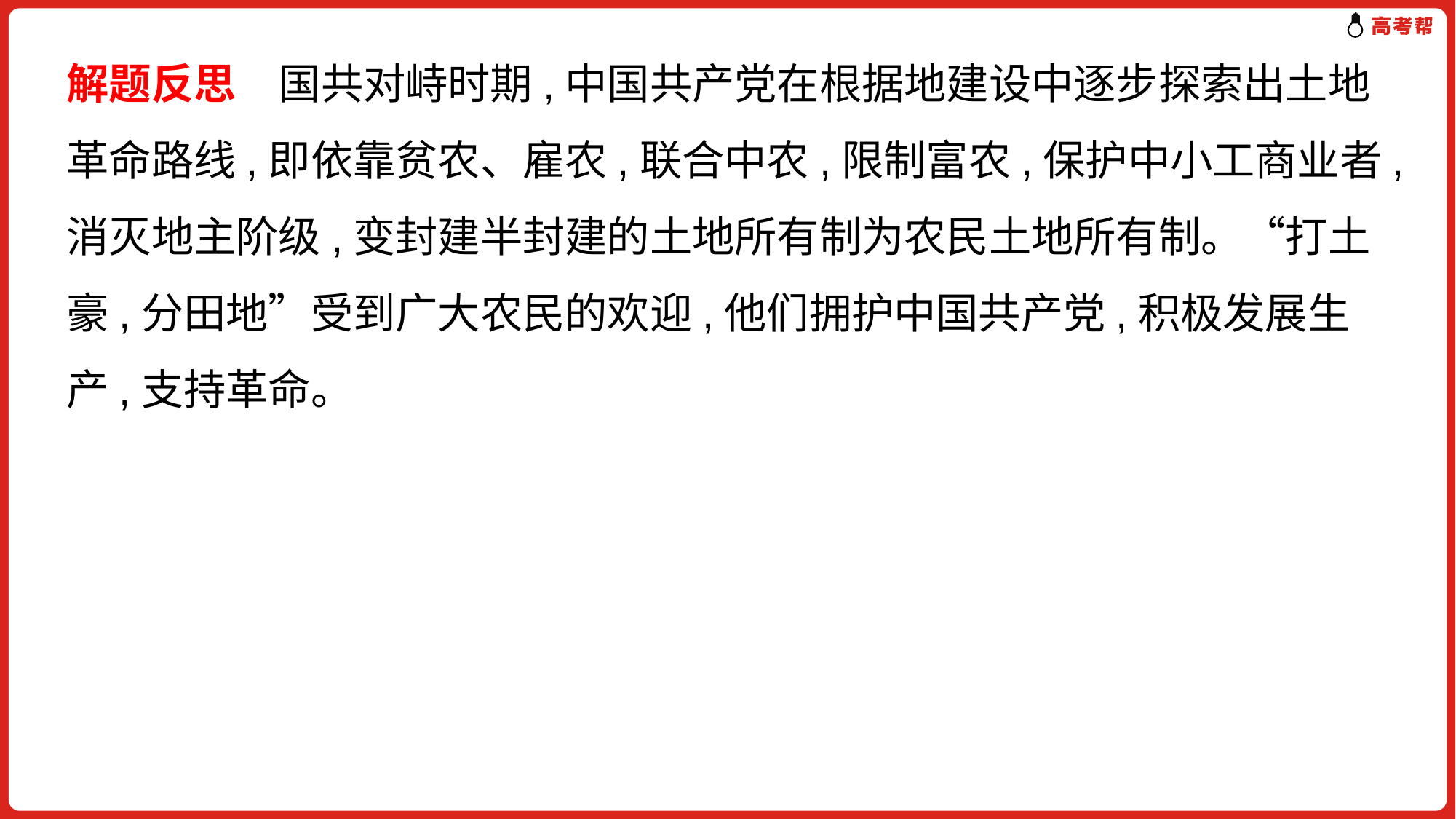

解题反思　国共对峙时期,中国共产党在根据地建设中逐步探索出土地革命路线,即依靠贫农、雇农,联合中农,限制富农,保护中小工商业者,消灭地主阶级,变封建半封建的土地所有制为农民土地所有制。“打土豪,分田地”受到广大农民的欢迎,他们拥护中国共产党,积极发展生产,支持革命。